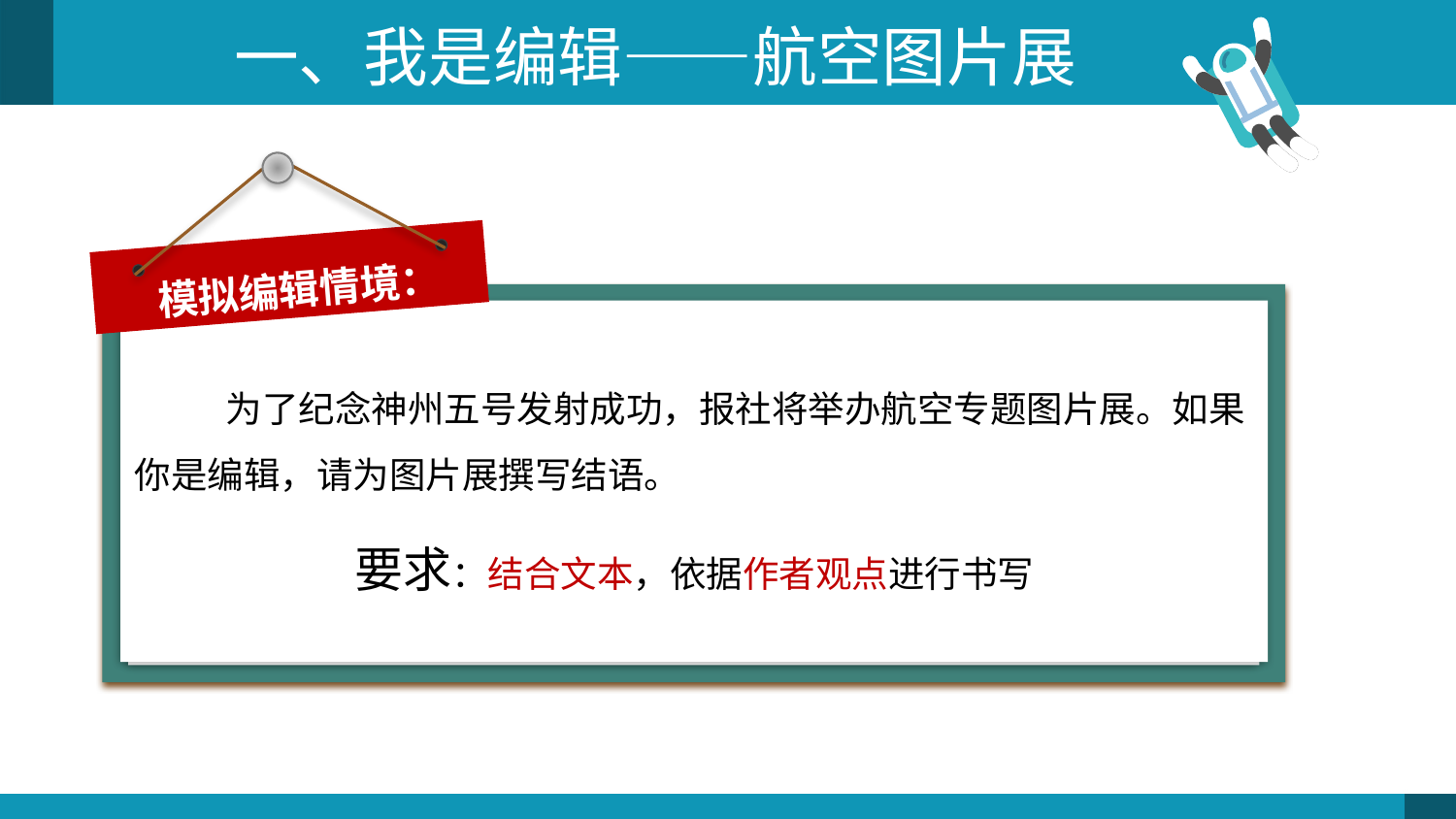

一、我是编辑——航空图片展

模拟编辑情境：

          为了纪念神州五号发射成功，报社将举办航空专题图片展。如果你是编辑，请为图片展撰写结语。

要求：结合文本，依据作者观点进行书写